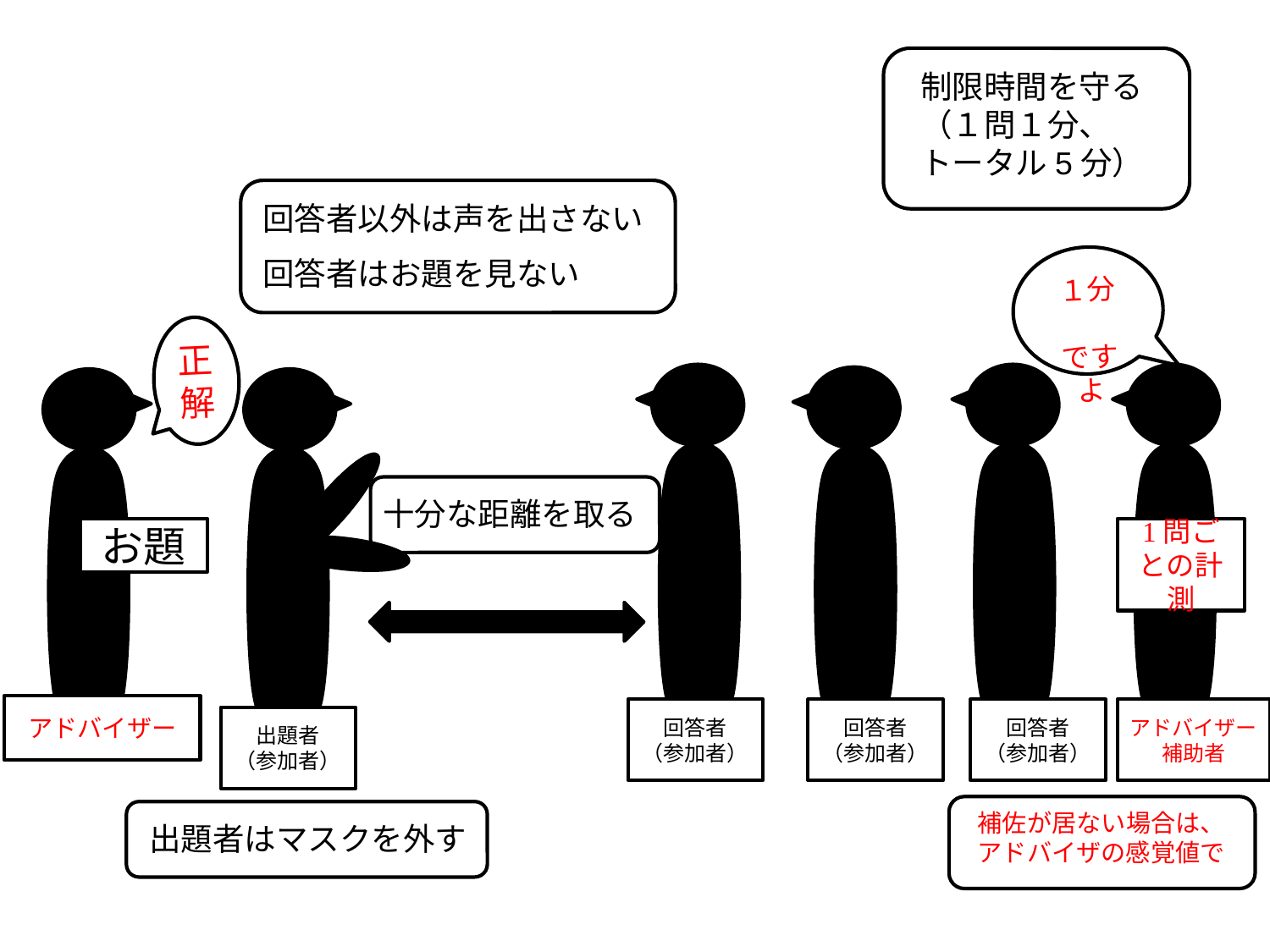

制限時間を守る
（１問１分、
トータル5分）

回答者以外は声を出さない
１分　　ですよ
回答者はお題を見ない
正解

十分な距離を取る

1問ごとの計測
お題

アドバイザー
回答者
（参加者）
回答者
（参加者）
回答者
（参加者）
アドバイザー補助者
出題者
（参加者）

補佐が居ない場合は、アドバイザの感覚値で
出題者はマスクを外す